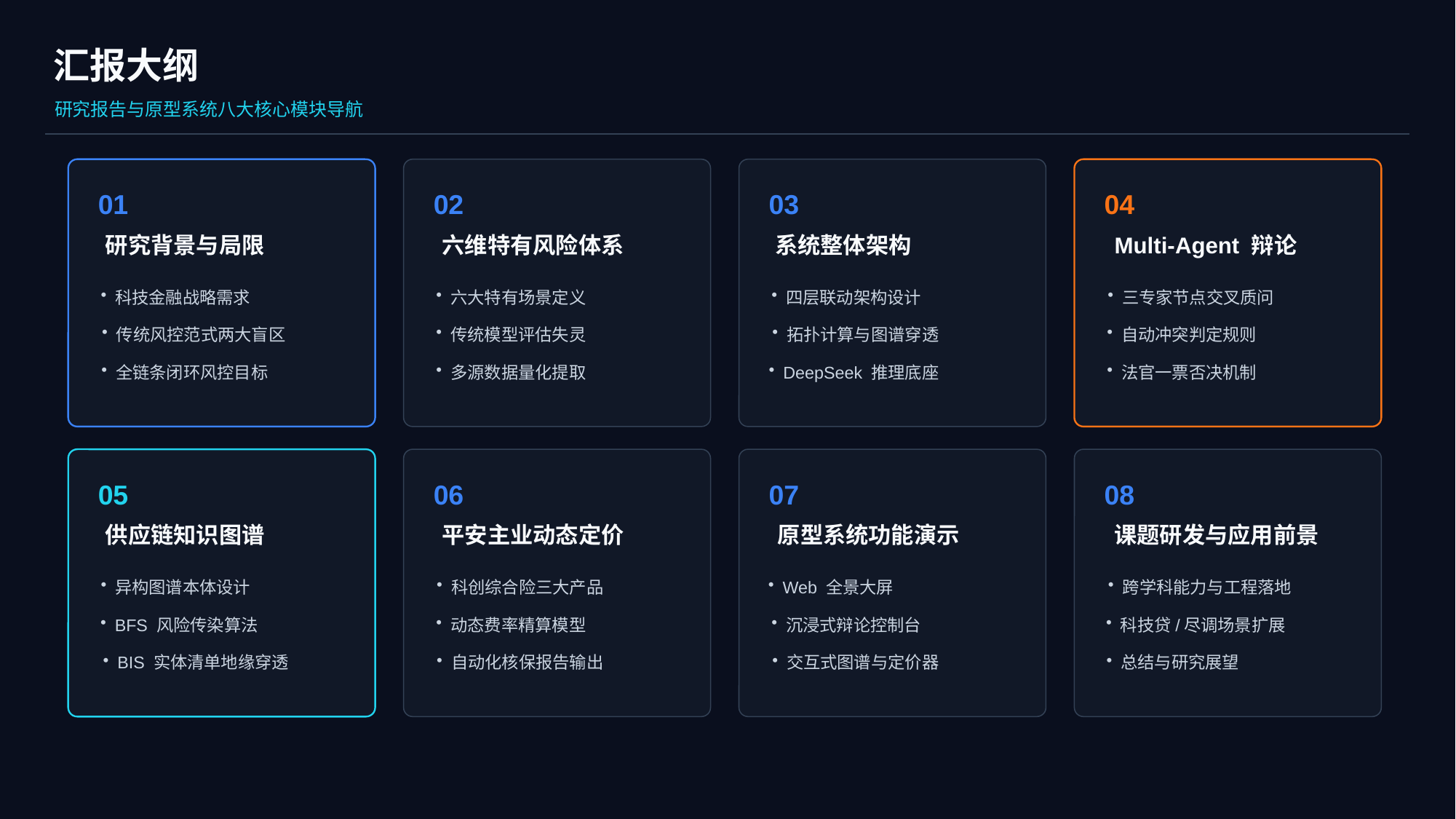

汇报大纲
研究报告与原型系统八大核心模块导航

01
02
03
04
研究背景与局限
六维特有风险体系
系统整体架构
Multi-Agent 辩论
科技金融战略需求
六大特有场景定义
四层联动架构设计
三专家节点交叉质问
传统风控范式两大盲区
传统模型评估失灵
拓扑计算与图谱穿透
自动冲突判定规则
全链条闭环风控目标
多源数据量化提取
DeepSeek 推理底座
法官一票否决机制

05
06
07
08
供应链知识图谱
平安主业动态定价
原型系统功能演示
课题研发与应用前景
异构图谱本体设计
科创综合险三大产品
Web 全景大屏
跨学科能力与工程落地
BFS 风险传染算法
动态费率精算模型
沉浸式辩论控制台
科技贷/尽调场景扩展
BIS 实体清单地缘穿透
自动化核保报告输出
交互式图谱与定价器
总结与研究展望